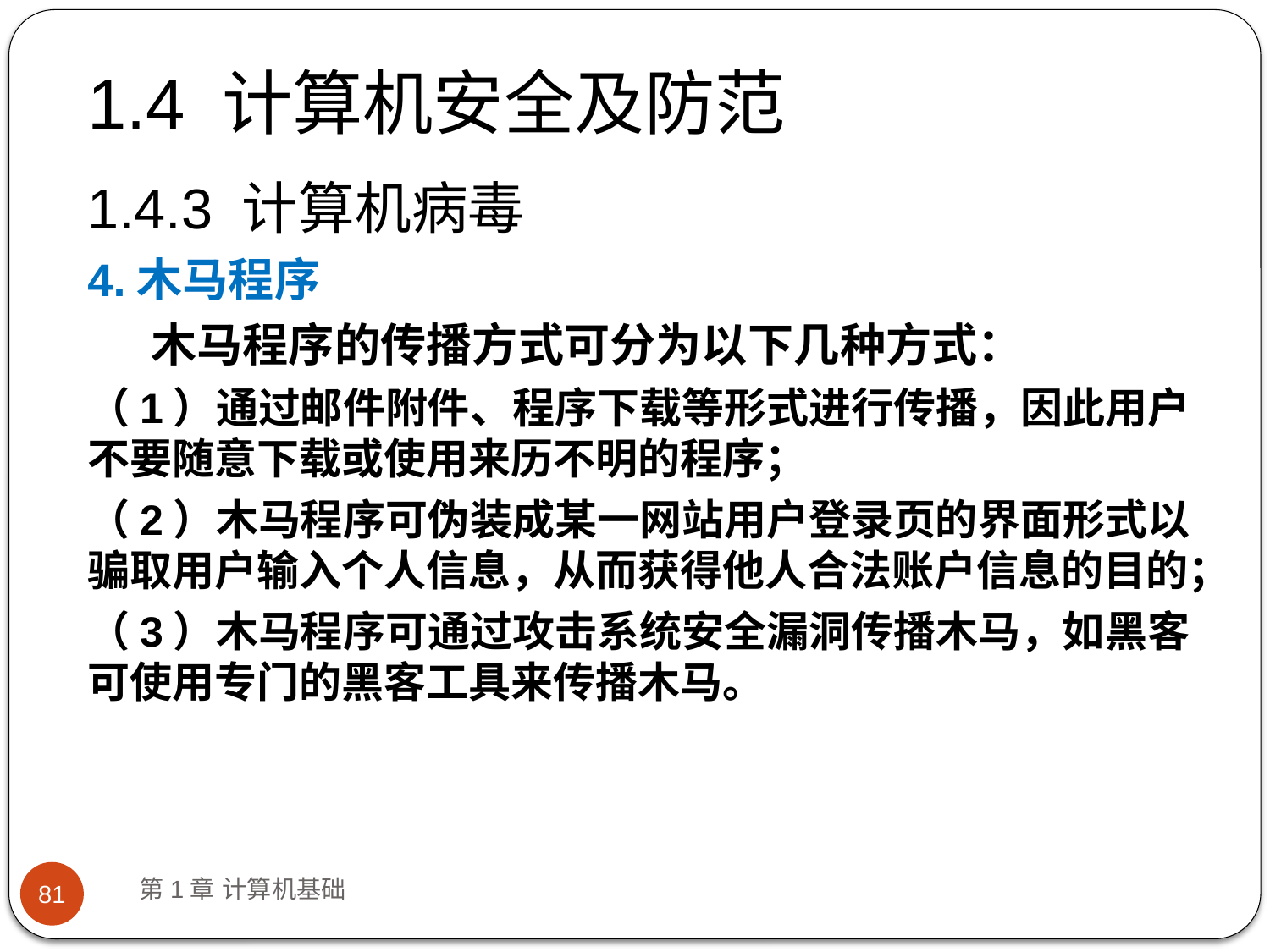

# 1.4 计算机安全及防范
1.4.3 计算机病毒
4.木马程序
木马程序的传播方式可分为以下几种方式：
（1）通过邮件附件、程序下载等形式进行传播，因此用户不要随意下载或使用来历不明的程序；
（2）木马程序可伪装成某一网站用户登录页的界面形式以骗取用户输入个人信息，从而获得他人合法账户信息的目的；
（3）木马程序可通过攻击系统安全漏洞传播木马，如黑客可使用专门的黑客工具来传播木马。

第1章 计算机基础
81